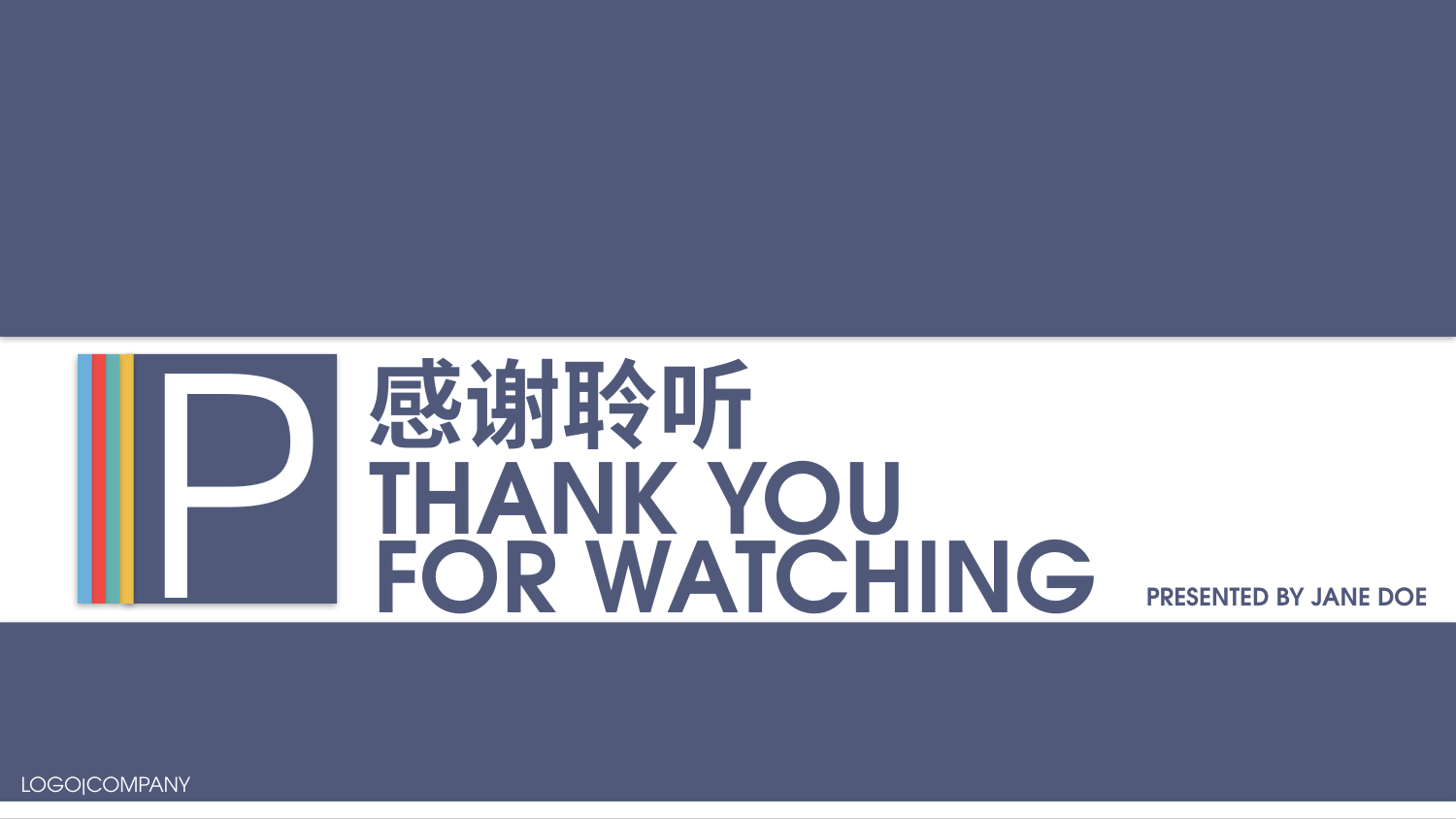

P
感谢聆听

THANK YOU
FOR WATCHING
PRESENTED BY JANE DOE

LOGO|COMPANY